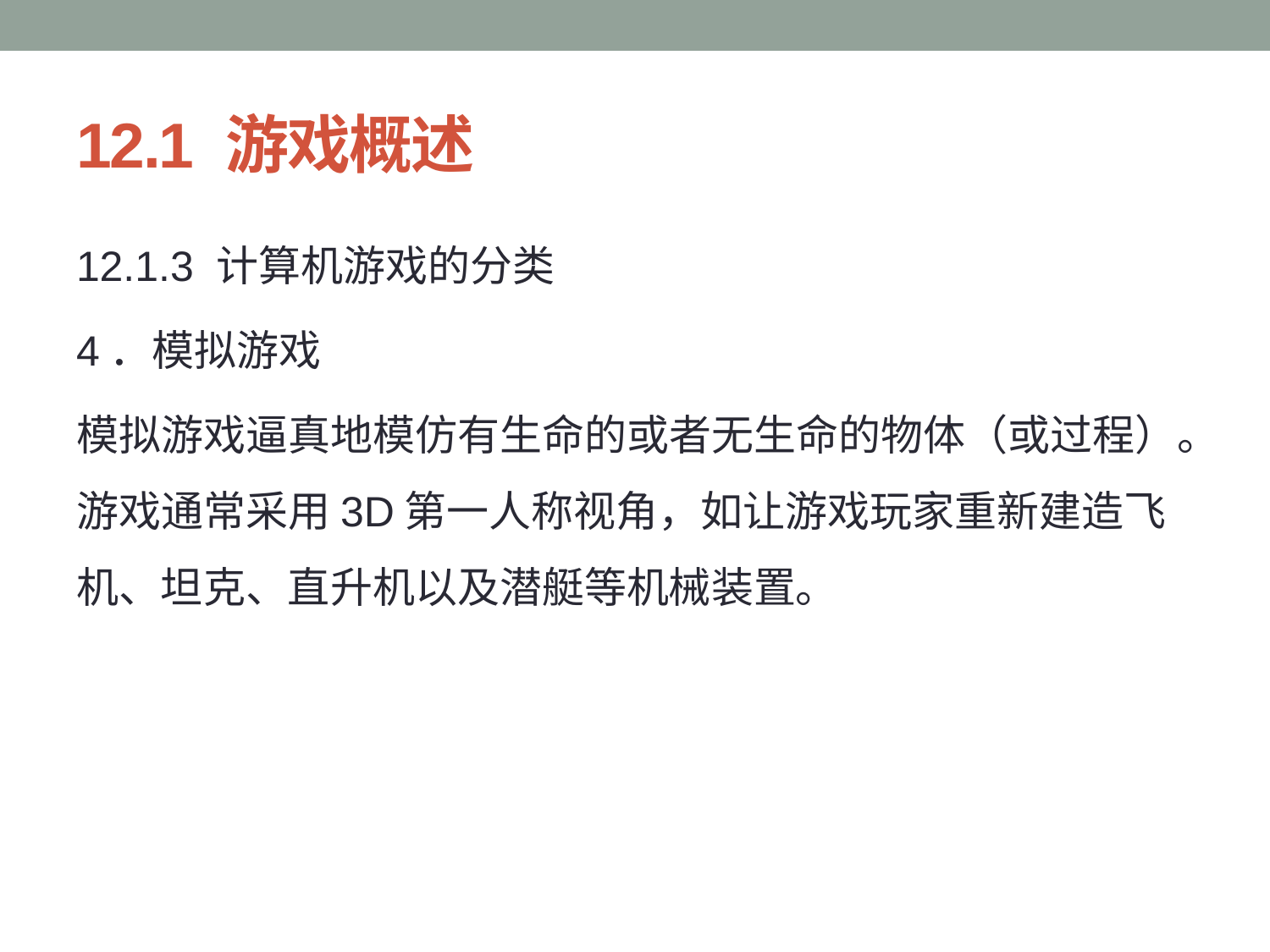

# 12.1 游戏概述
12.1.3 计算机游戏的分类
4．模拟游戏
模拟游戏逼真地模仿有生命的或者无生命的物体（或过程）。游戏通常采用3D第一人称视角，如让游戏玩家重新建造飞机、坦克、直升机以及潜艇等机械装置。